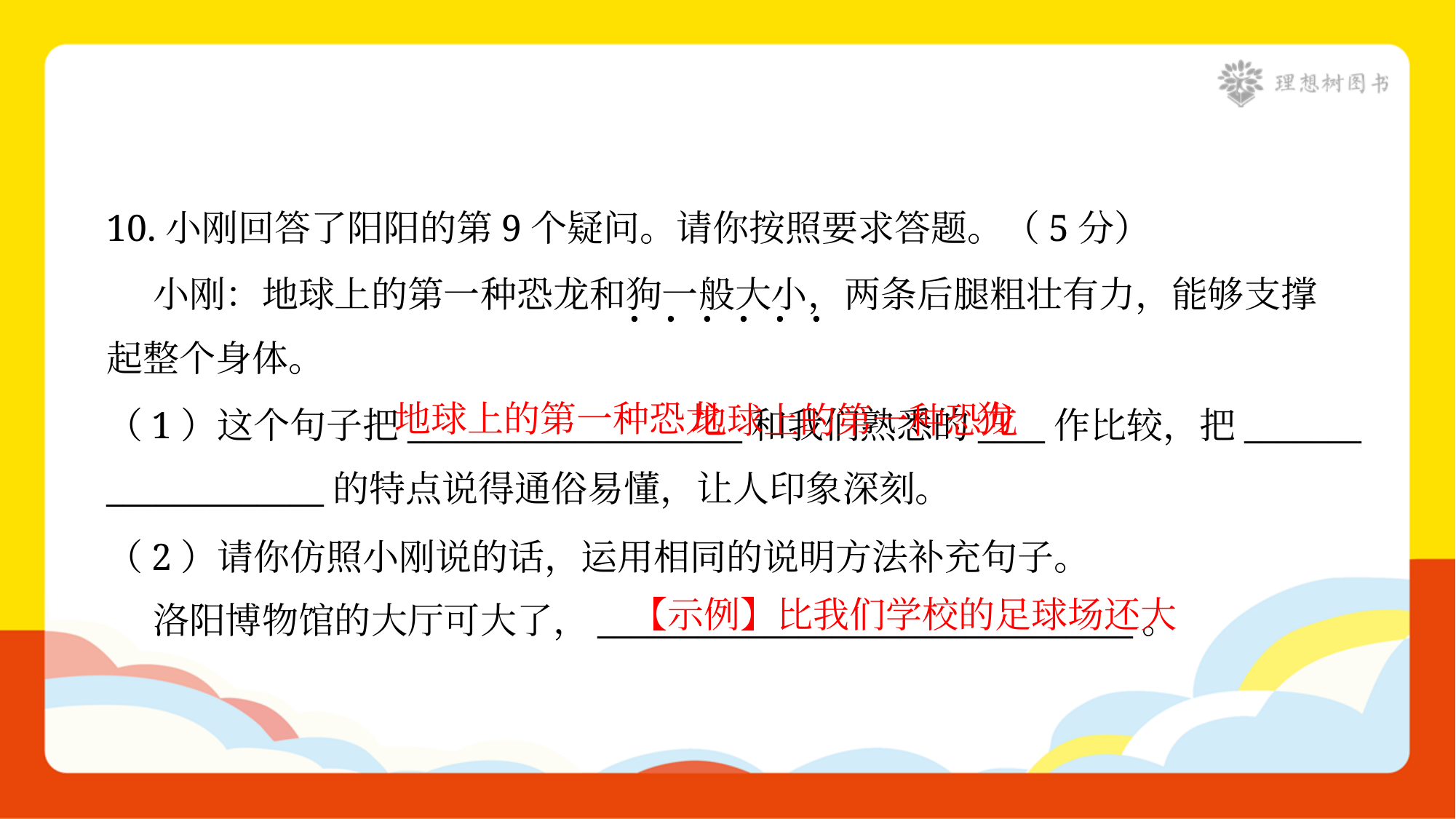

10.小刚回答了阳阳的第9个疑问。请你按照要求答题。（5分）
    小刚：地球上的第一种恐龙和狗一般大小，两条后腿粗壮有力，能够支撑
起整个身体。

                                                              地球上的第一种恐龙
地球上的第一种恐龙
狗
（1）这个句子把____________________和我们熟悉的____作比较，把_______
_____________的特点说得通俗易懂，让人印象深刻。
（2）请你仿照小刚说的话，运用相同的说明方法补充句子。
    洛阳博物馆的大厅可大了，________________________________。
【示例】比我们学校的足球场还大